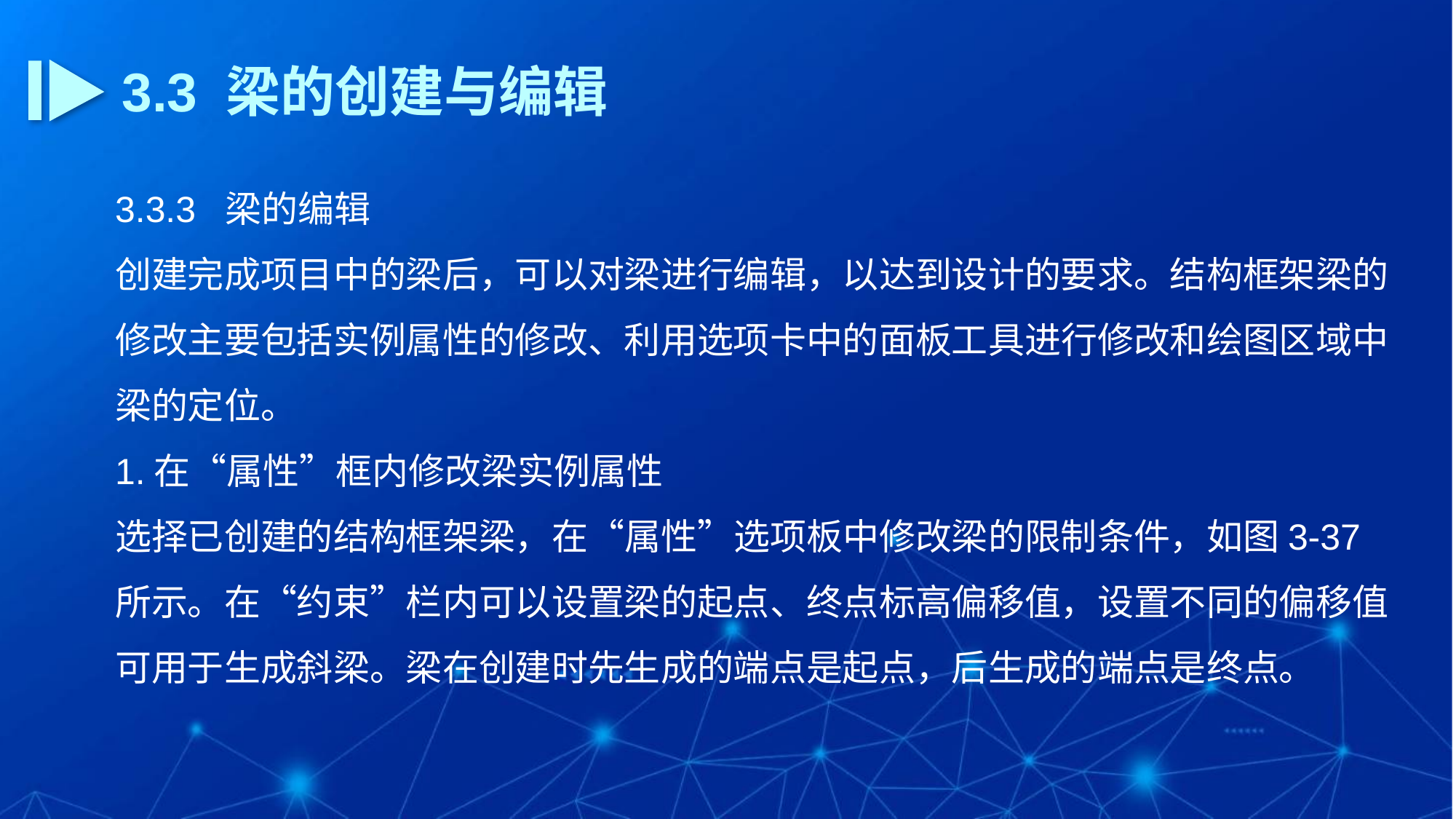

3.3 梁的创建与编辑

3.3.3  梁的编辑
创建完成项目中的梁后，可以对梁进行编辑，以达到设计的要求。结构框架梁的修改主要包括实例属性的修改、利用选项卡中的面板工具进行修改和绘图区域中梁的定位。
1.在“属性”框内修改梁实例属性
选择已创建的结构框架梁，在“属性”选项板中修改梁的限制条件，如图3-37所示。在“约束”栏内可以设置梁的起点、终点标高偏移值，设置不同的偏移值可用于生成斜梁。梁在创建时先生成的端点是起点，后生成的端点是终点。